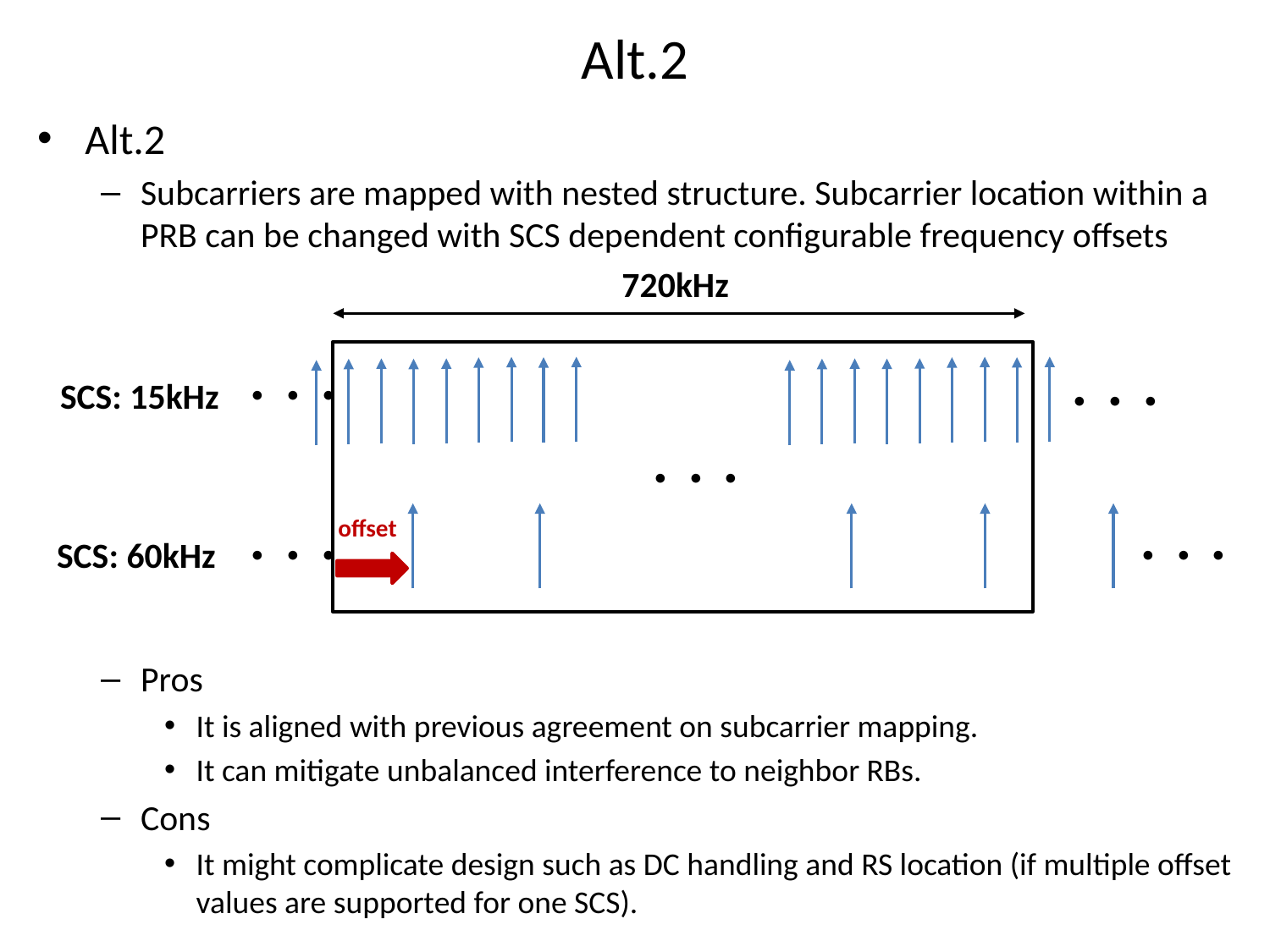

Alt.2
Alt.2
Subcarriers are mapped with nested structure. Subcarrier location within a PRB can be changed with SCS dependent configurable frequency offsets

Pros
It is aligned with previous agreement on subcarrier mapping.
It can mitigate unbalanced interference to neighbor RBs.
Cons
It might complicate design such as DC handling and RS location (if multiple offset values are supported for one SCS).
720kHz

SCS: 15kHz
・・・
・・・
・・・
offset
 SCS: 60kHz
・・・
・・・